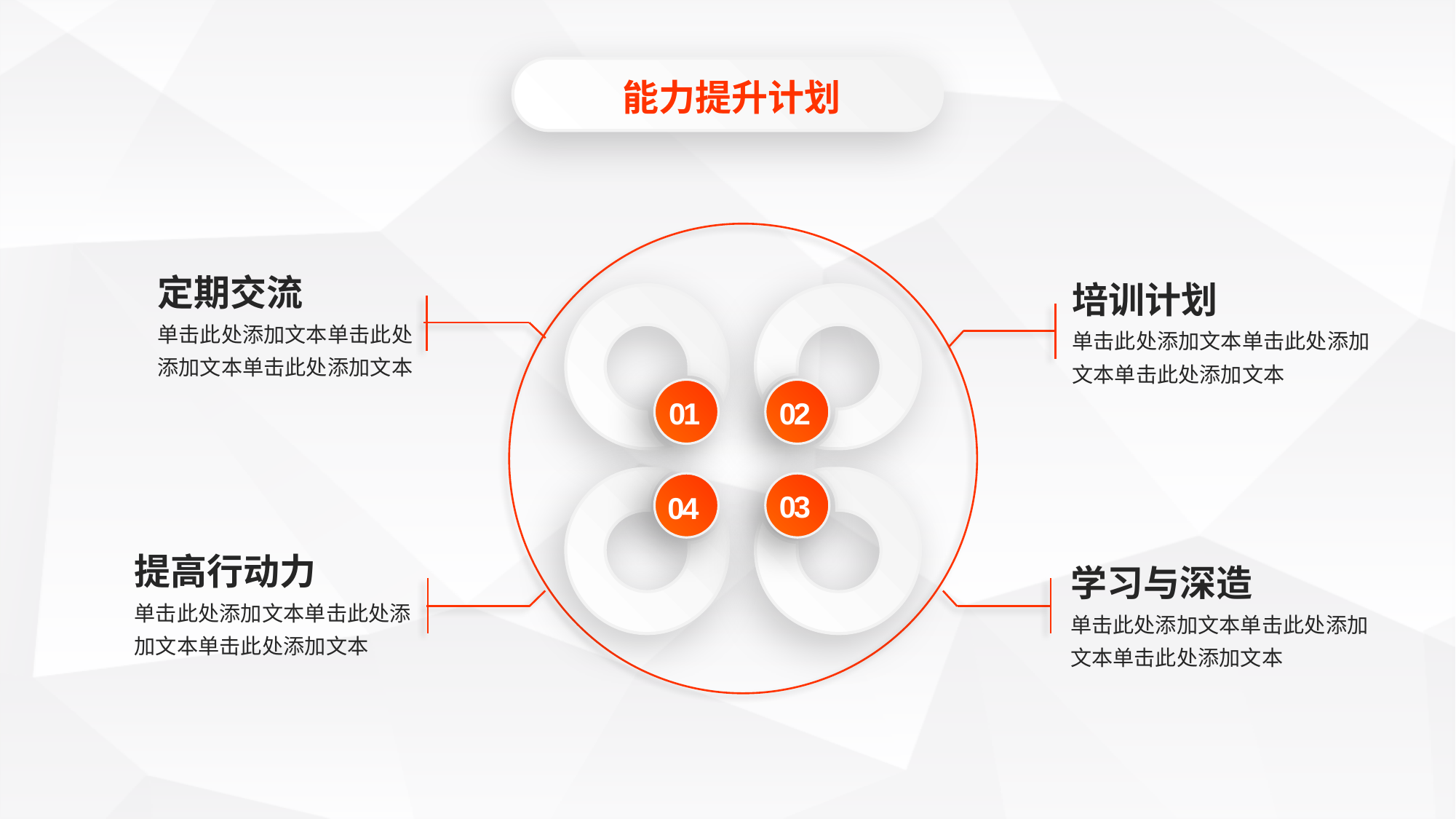

能力提升计划

定期交流
单击此处添加文本单击此处添加文本单击此处添加文本
提高行动力
单击此处添加文本单击此处添加文本单击此处添加文本
培训计划
单击此处添加文本单击此处添加文本单击此处添加文本

01

02

04

03
学习与深造
单击此处添加文本单击此处添加文本单击此处添加文本
延时符